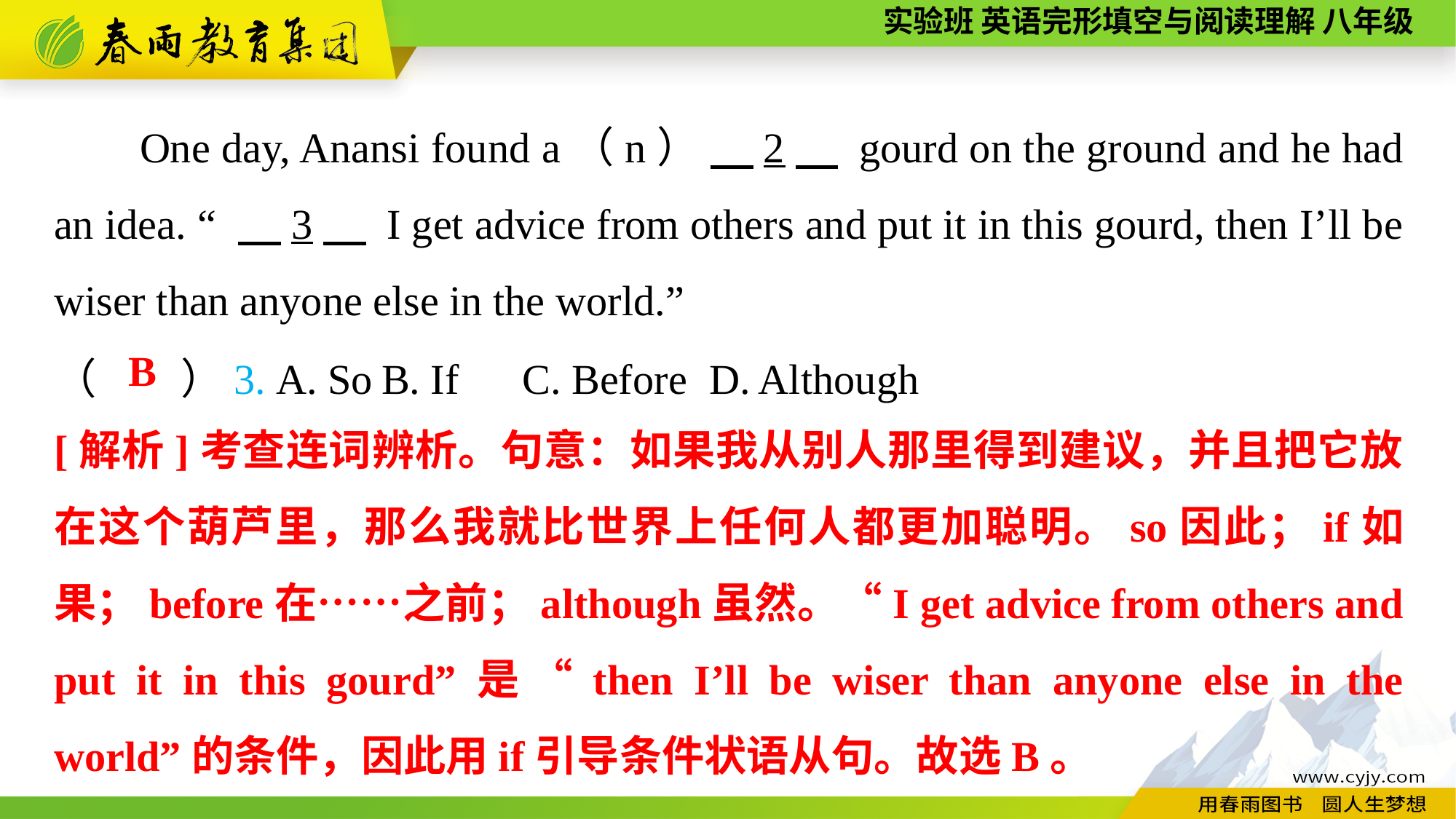

One day, Anansi found a（n） 　2　 gourd on the ground and he had an idea. “ 　3　 I get advice from others and put it in this gourd, then I’ll be wiser than anyone else in the world.”
（　　）3. A. So	B. If	   C. Before	D. Although
B
[解析]考查连词辨析。句意：如果我从别人那里得到建议，并且把它放在这个葫芦里，那么我就比世界上任何人都更加聪明。so因此；if如果；before在……之前；although虽然。“I get advice from others and put it in this gourd”是“then I’ll be wiser than anyone else in the world”的条件，因此用if引导条件状语从句。故选B。